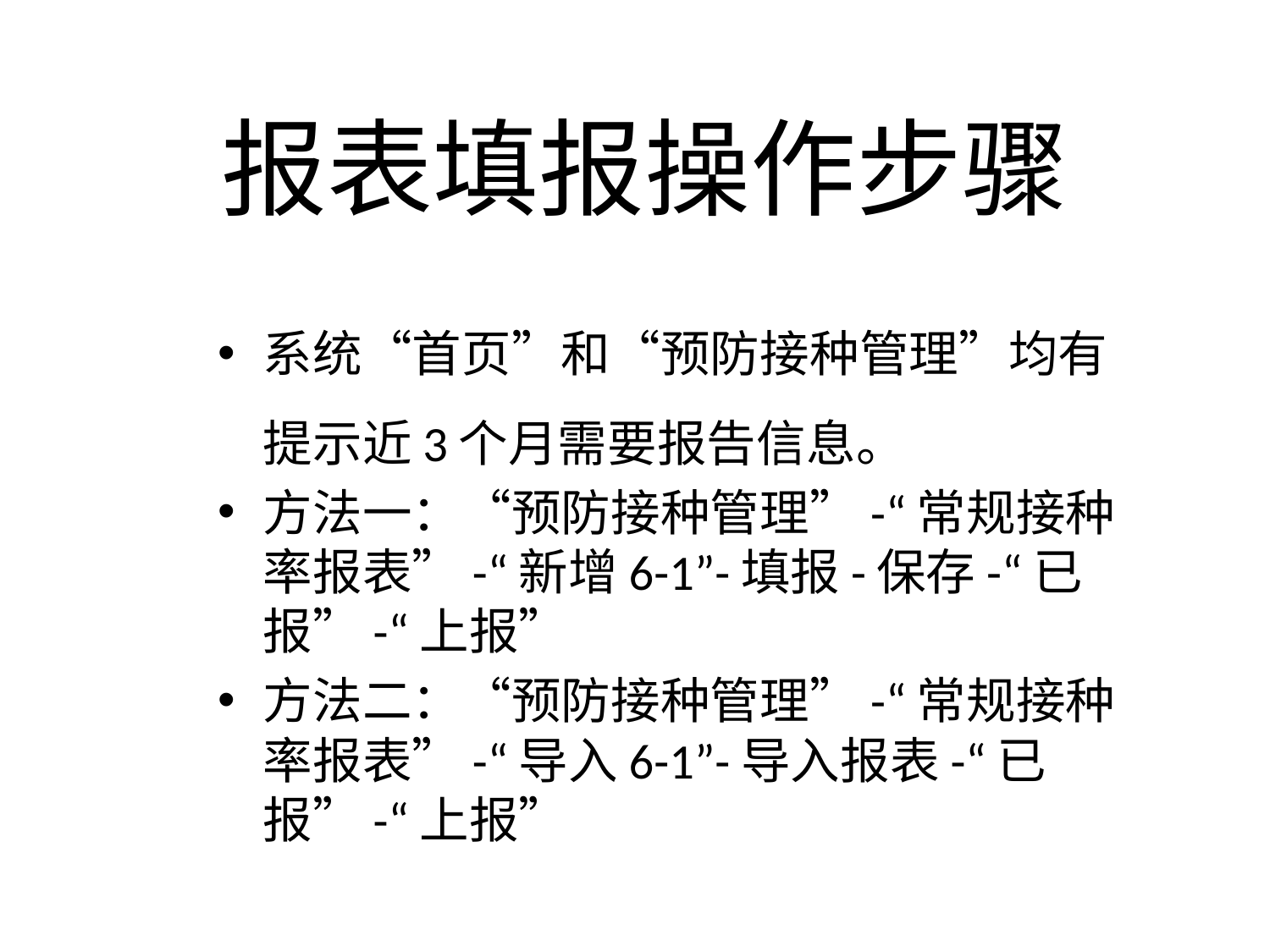

# 报表填报操作步骤
系统“首页”和“预防接种管理”均有提示近3个月需要报告信息。
方法一：“预防接种管理”-“常规接种率报表”-“新增6-1”-填报-保存-“已报”-“上报”
方法二：“预防接种管理”-“常规接种率报表”-“导入6-1”-导入报表-“已报”-“上报”